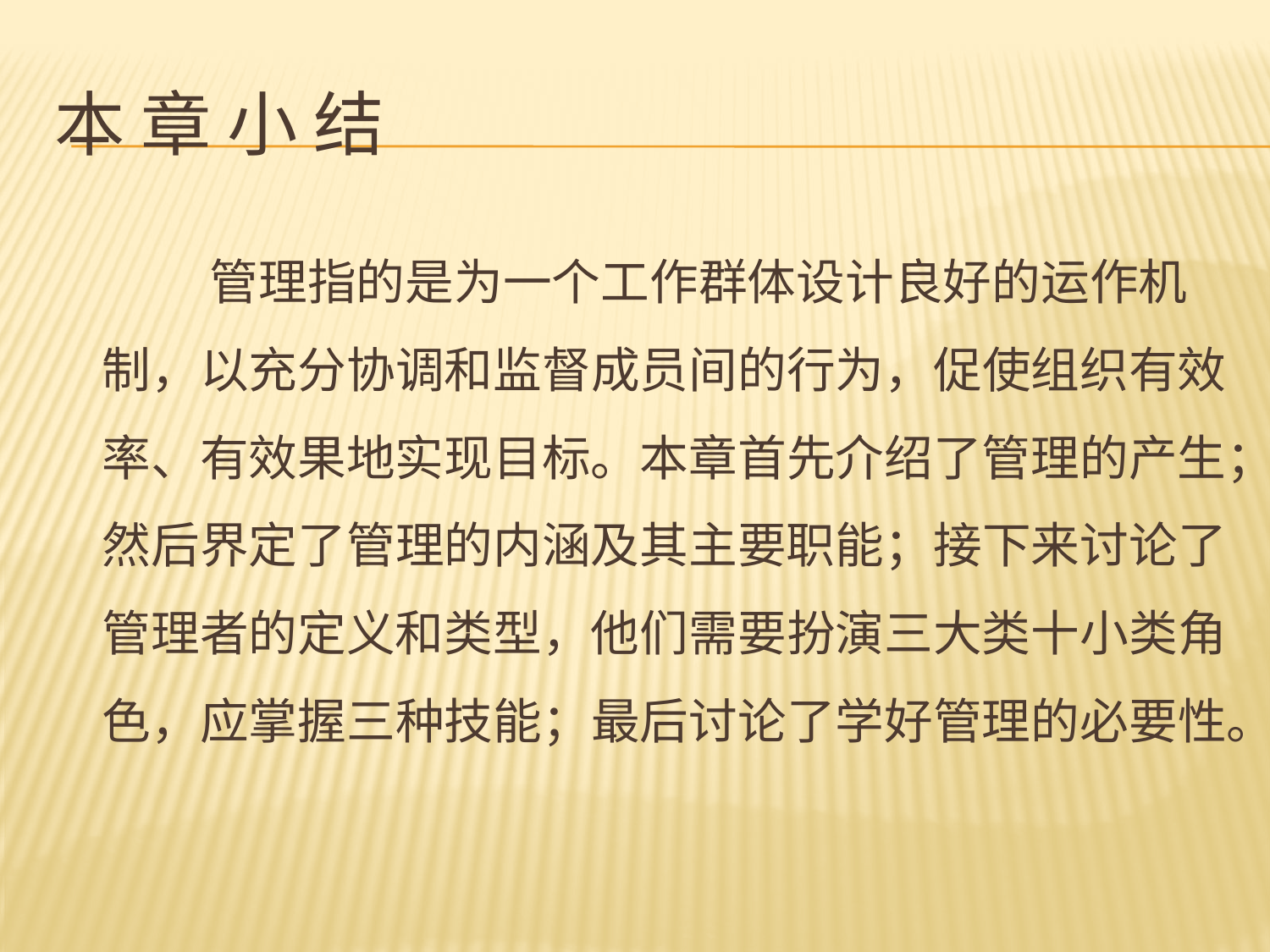

# 本 章 小 结
             管理指的是为一个工作群体设计良好的运作机制，以充分协调和监督成员间的行为，促使组织有效率、有效果地实现目标。本章首先介绍了管理的产生；然后界定了管理的内涵及其主要职能；接下来讨论了管理者的定义和类型，他们需要扮演三大类十小类角色，应掌握三种技能；最后讨论了学好管理的必要性。